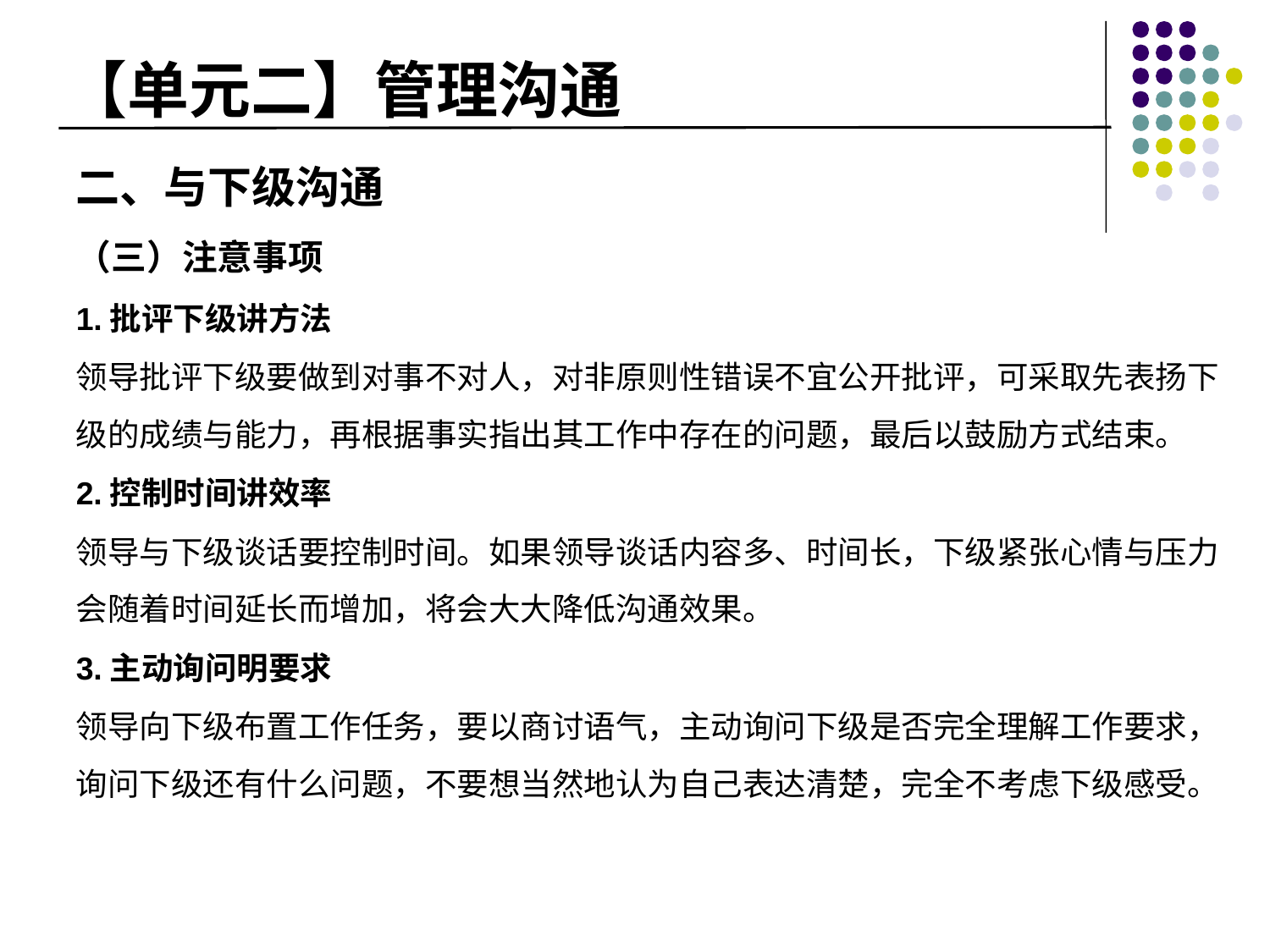

# 【单元二】管理沟通
二、与下级沟通
（三）注意事项
1.批评下级讲方法
领导批评下级要做到对事不对人，对非原则性错误不宜公开批评，可采取先表扬下级的成绩与能力，再根据事实指出其工作中存在的问题，最后以鼓励方式结束。
2.控制时间讲效率
领导与下级谈话要控制时间。如果领导谈话内容多、时间长，下级紧张心情与压力会随着时间延长而增加，将会大大降低沟通效果。
3.主动询问明要求
领导向下级布置工作任务，要以商讨语气，主动询问下级是否完全理解工作要求，询问下级还有什么问题，不要想当然地认为自己表达清楚，完全不考虑下级感受。